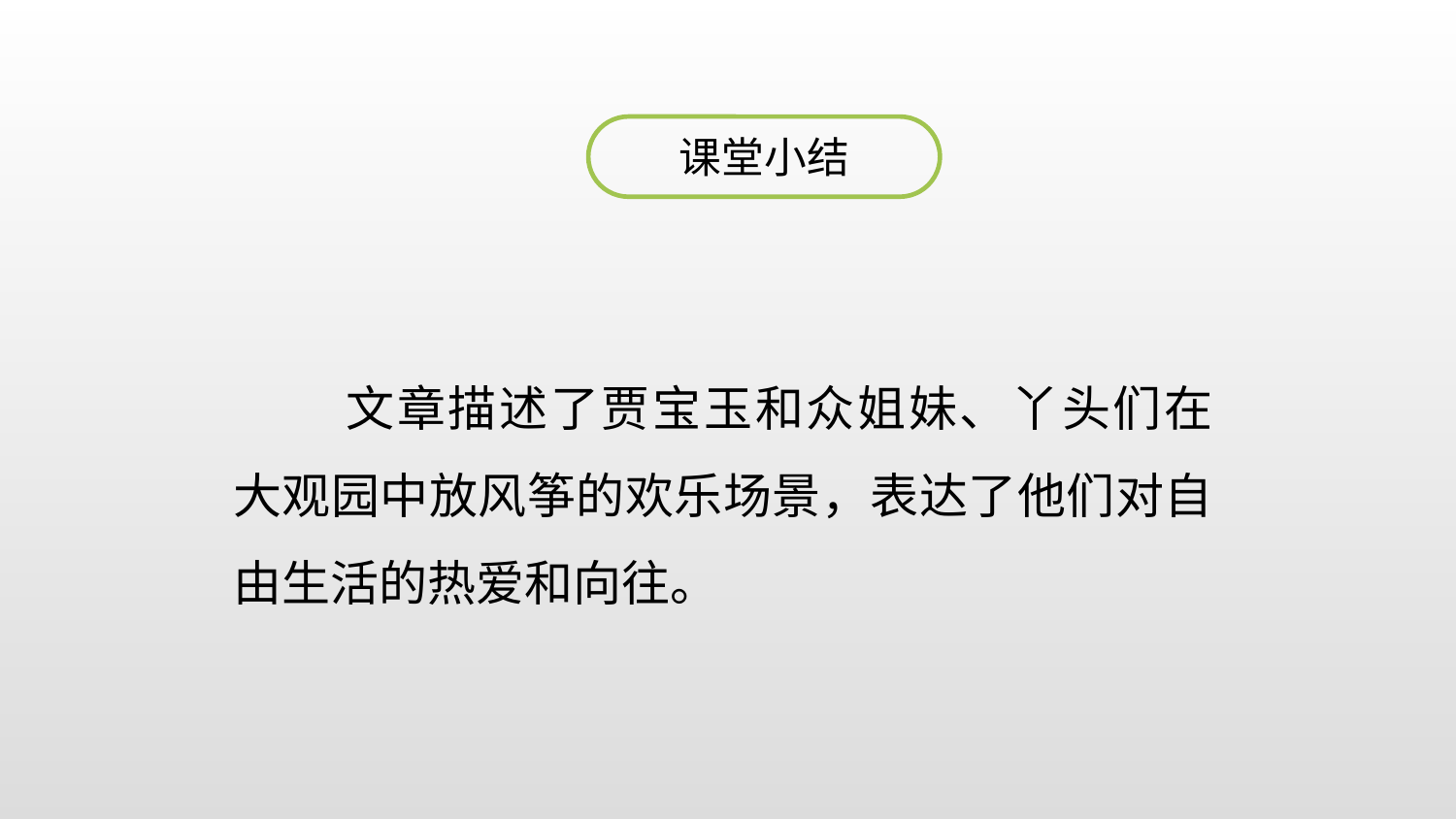

课堂小结
 文章描述了贾宝玉和众姐妹、丫头们在大观园中放风筝的欢乐场景，表达了他们对自由生活的热爱和向往。